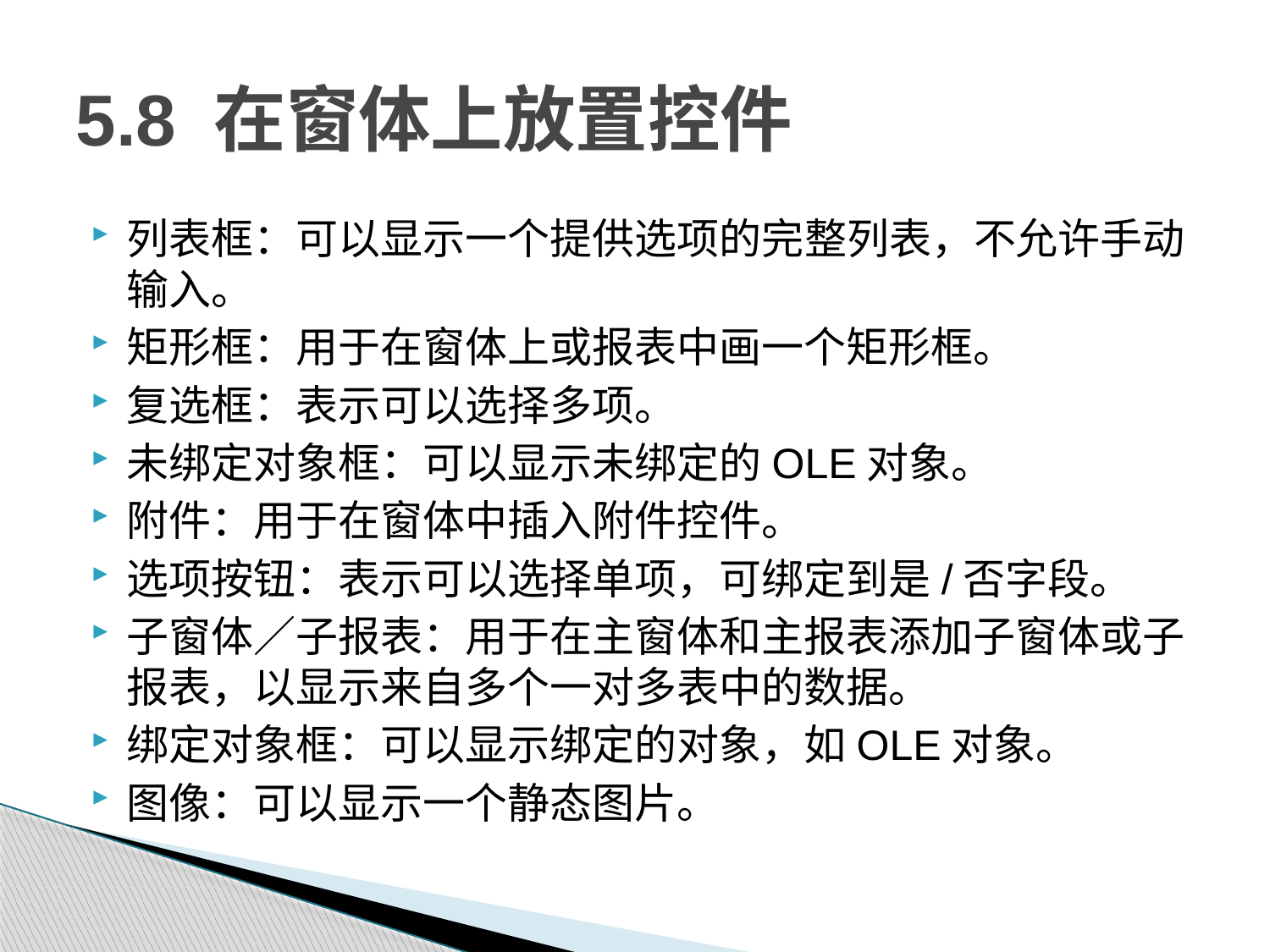

# 5.8 在窗体上放置控件
列表框：可以显示一个提供选项的完整列表，不允许手动输入。
矩形框：用于在窗体上或报表中画一个矩形框。
复选框：表示可以选择多项。
未绑定对象框：可以显示未绑定的OLE对象。
附件：用于在窗体中插入附件控件。
选项按钮：表示可以选择单项，可绑定到是/否字段。
子窗体／子报表：用于在主窗体和主报表添加子窗体或子报表，以显示来自多个一对多表中的数据。
绑定对象框：可以显示绑定的对象，如OLE对象。
图像：可以显示一个静态图片。